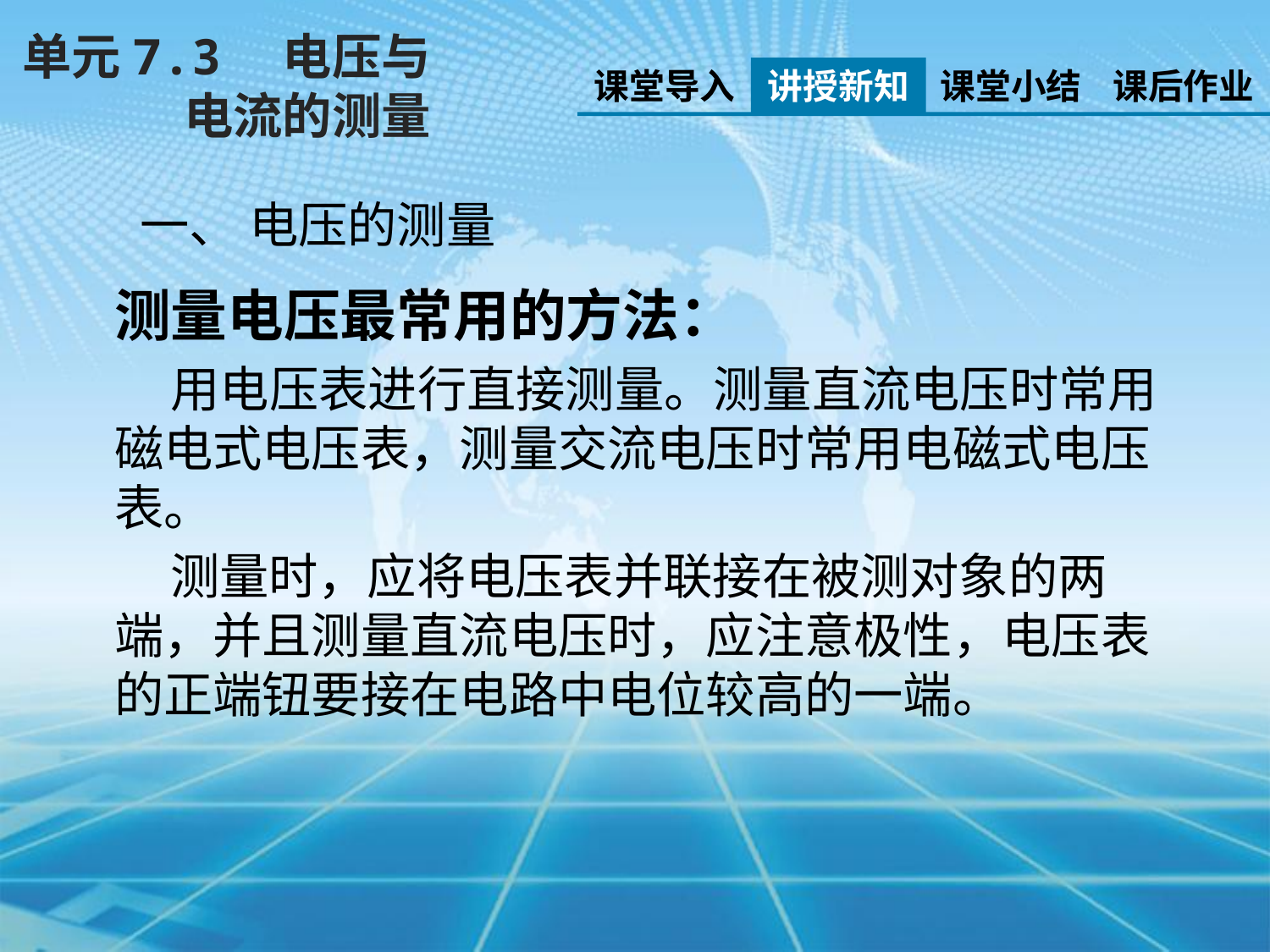

单元7.3　电压与电流的测量
课堂导入
讲授新知
课堂小结
课后作业
一、 电压的测量
测量电压最常用的方法：
    用电压表进行直接测量。测量直流电压时常用磁电式电压表，测量交流电压时常用电磁式电压表。
    测量时，应将电压表并联接在被测对象的两端，并且测量直流电压时，应注意极性，电压表的正端钮要接在电路中电位较高的一端。